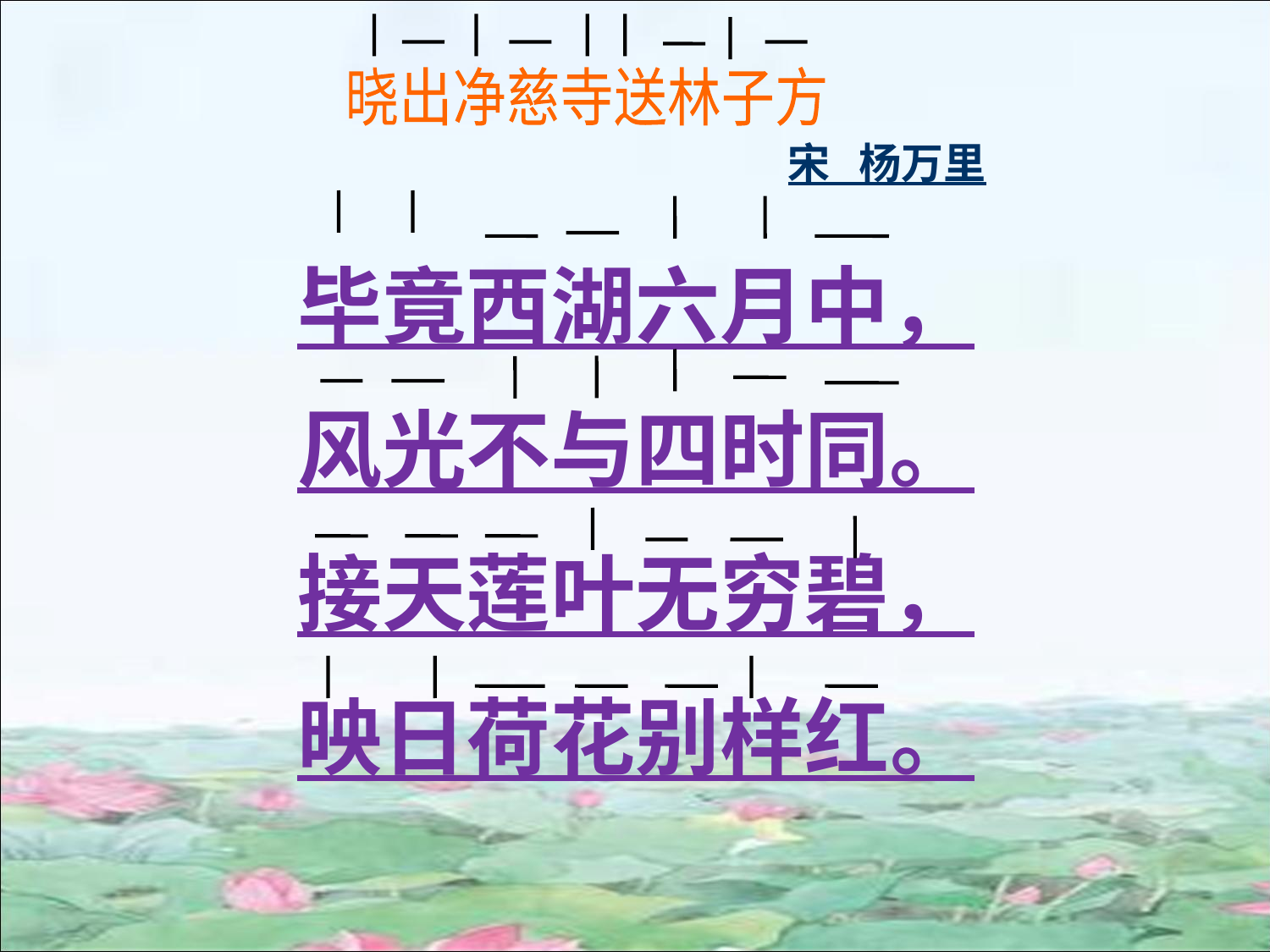

晓出净慈寺送林子方
宋   杨万里

毕竟西湖六月中，
风光不与四时同。
接天莲叶无穷碧，
映日荷花别样红。